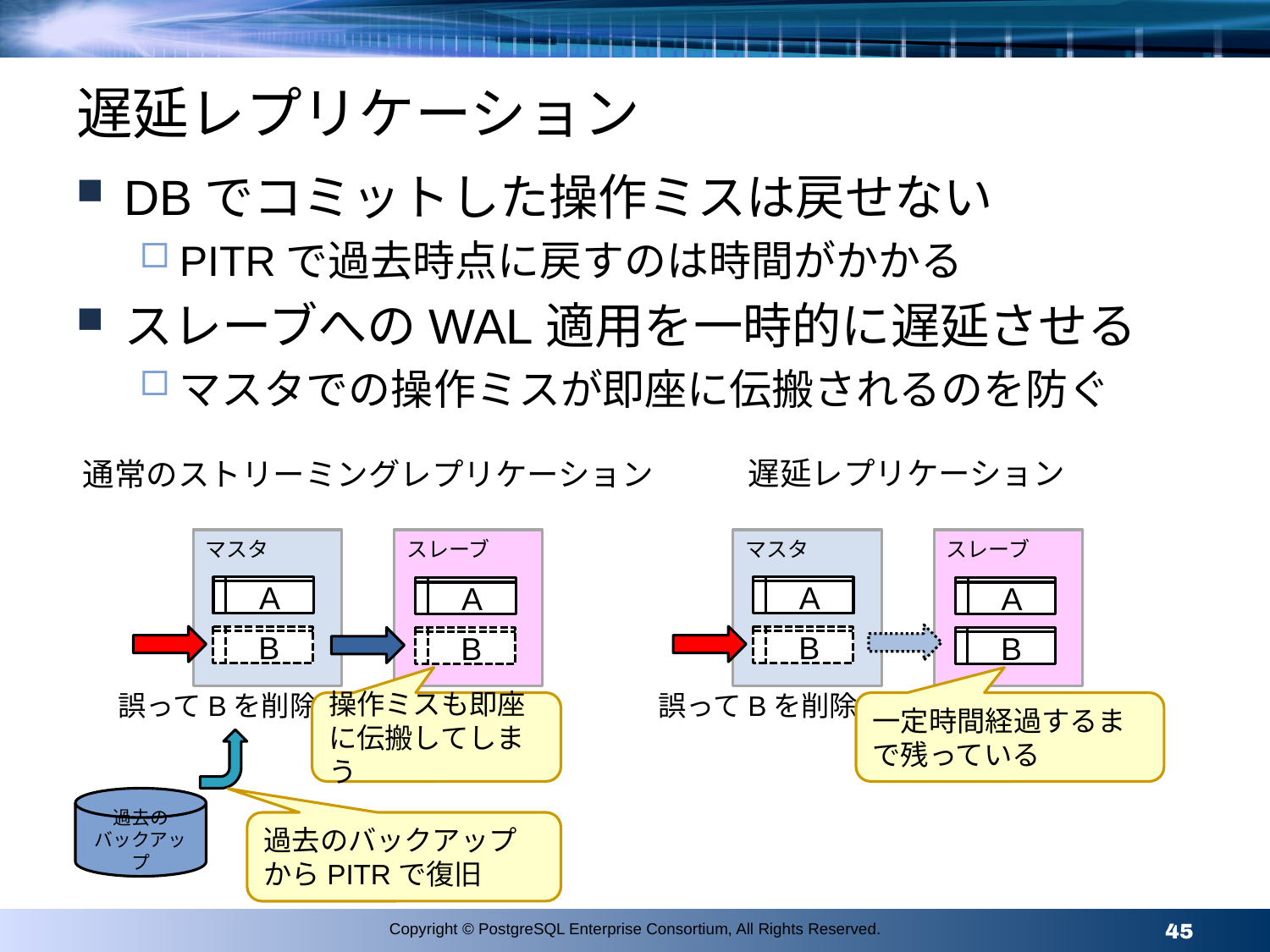

# 遅延レプリケーション
DBでコミットした操作ミスは戻せない
PITRで過去時点に戻すのは時間がかかる
スレーブへのWAL適用を一時的に遅延させる
マスタでの操作ミスが即座に伝搬されるのを防ぐ
遅延レプリケーション
通常のストリーミングレプリケーション
マスタ
スレーブ
マスタ
スレーブ
A
A
A
A

B

B
B
B

誤ってBを削除
誤ってBを削除
操作ミスも即座に伝搬してしまう
一定時間経過するまで残っている

過去の
バックアップ
過去のバックアップからPITRで復旧
45